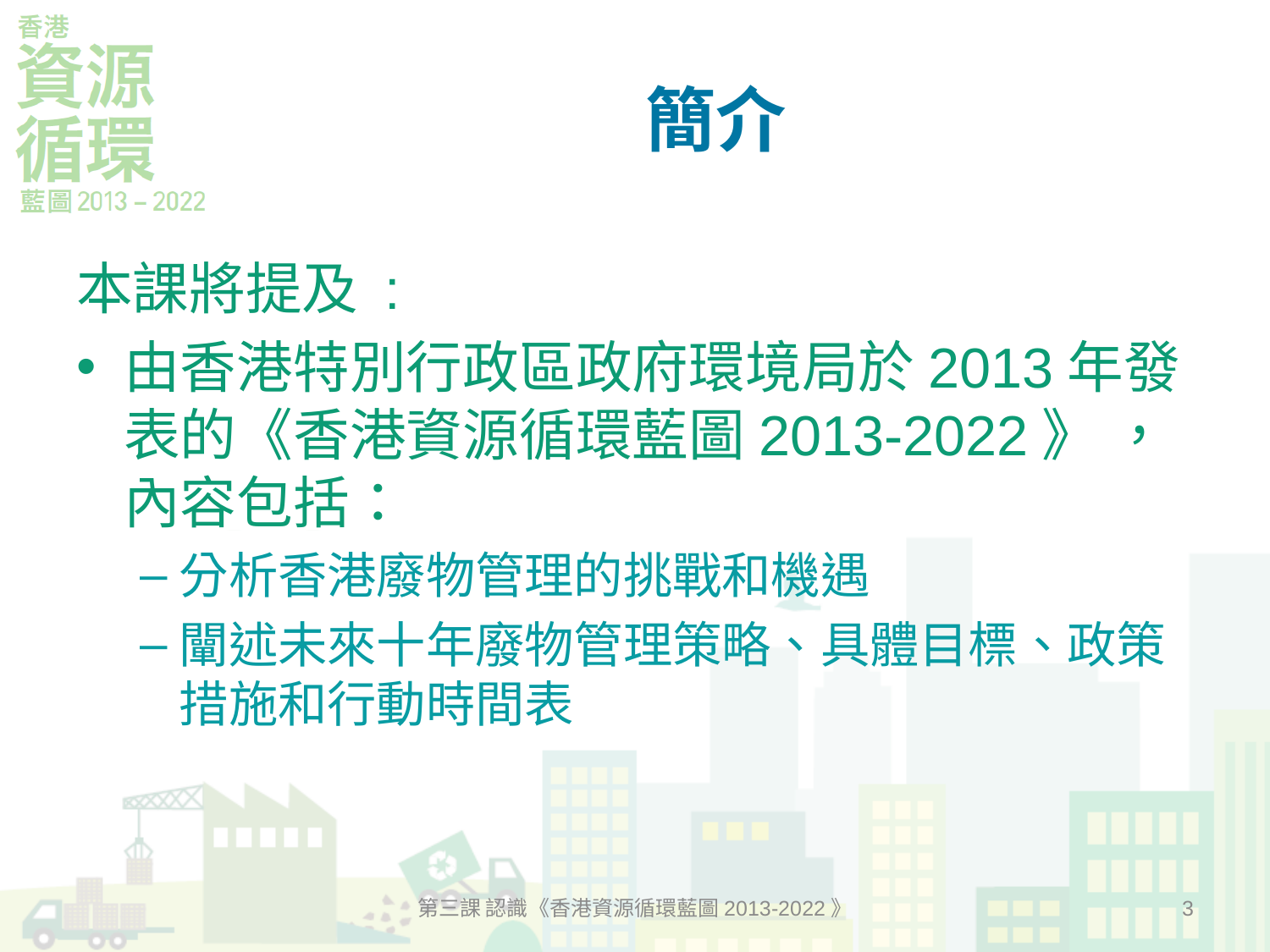

# 簡介
本課將提及 :
由香港特別行政區政府環境局於2013年發表的《香港資源循環藍圖2013-2022》 ，內容包括：
分析香港廢物管理的挑戰和機遇
闡述未來十年廢物管理策略、具體目標、政策措施和行動時間表

第三課 認識《香港資源循環藍圖2013-2022》
3